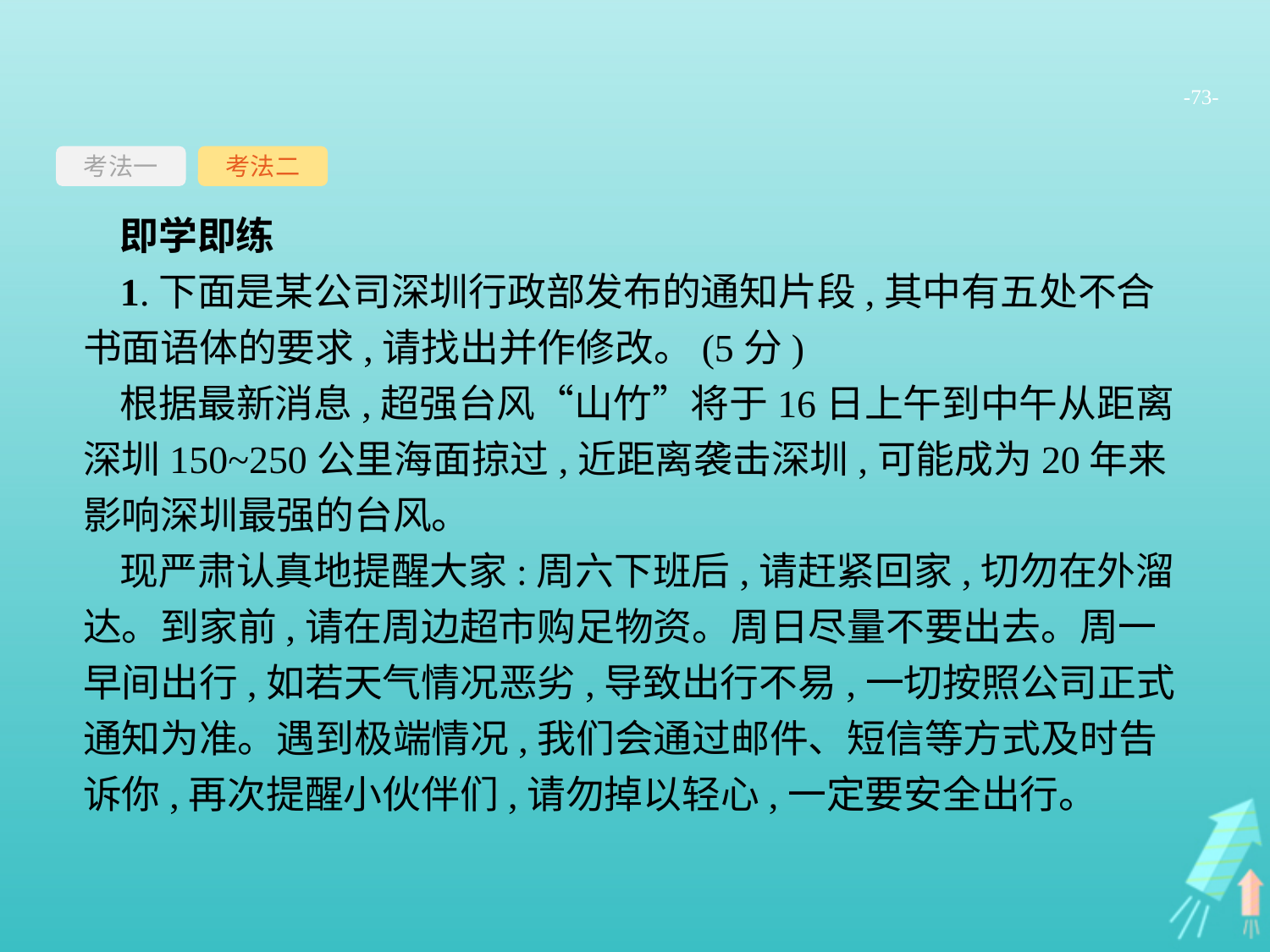

-73-
考法一
考法二
即学即练
1.下面是某公司深圳行政部发布的通知片段,其中有五处不合书面语体的要求,请找出并作修改。(5分)
根据最新消息,超强台风“山竹”将于16日上午到中午从距离深圳150~250公里海面掠过,近距离袭击深圳,可能成为20年来影响深圳最强的台风。
现严肃认真地提醒大家:周六下班后,请赶紧回家,切勿在外溜达。到家前,请在周边超市购足物资。周日尽量不要出去。周一早间出行,如若天气情况恶劣,导致出行不易,一切按照公司正式通知为准。遇到极端情况,我们会通过邮件、短信等方式及时告诉你,再次提醒小伙伴们,请勿掉以轻心,一定要安全出行。